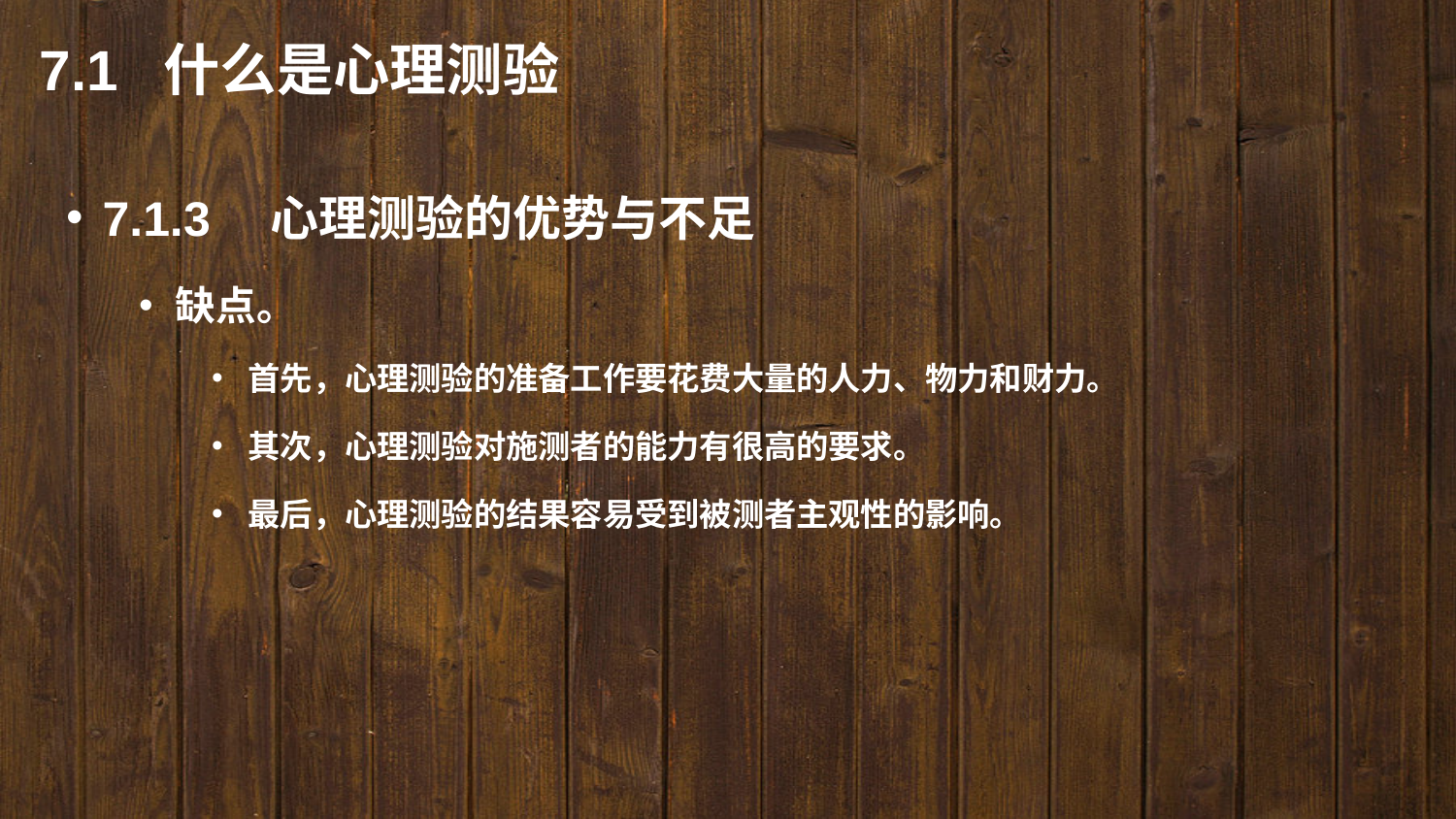

7.1  什么是心理测验
7.1.3　心理测验的优势与不足
缺点。
首先，心理测验的准备工作要花费大量的人力、物力和财力。
其次，心理测验对施测者的能力有很高的要求。
最后，心理测验的结果容易受到被测者主观性的影响。